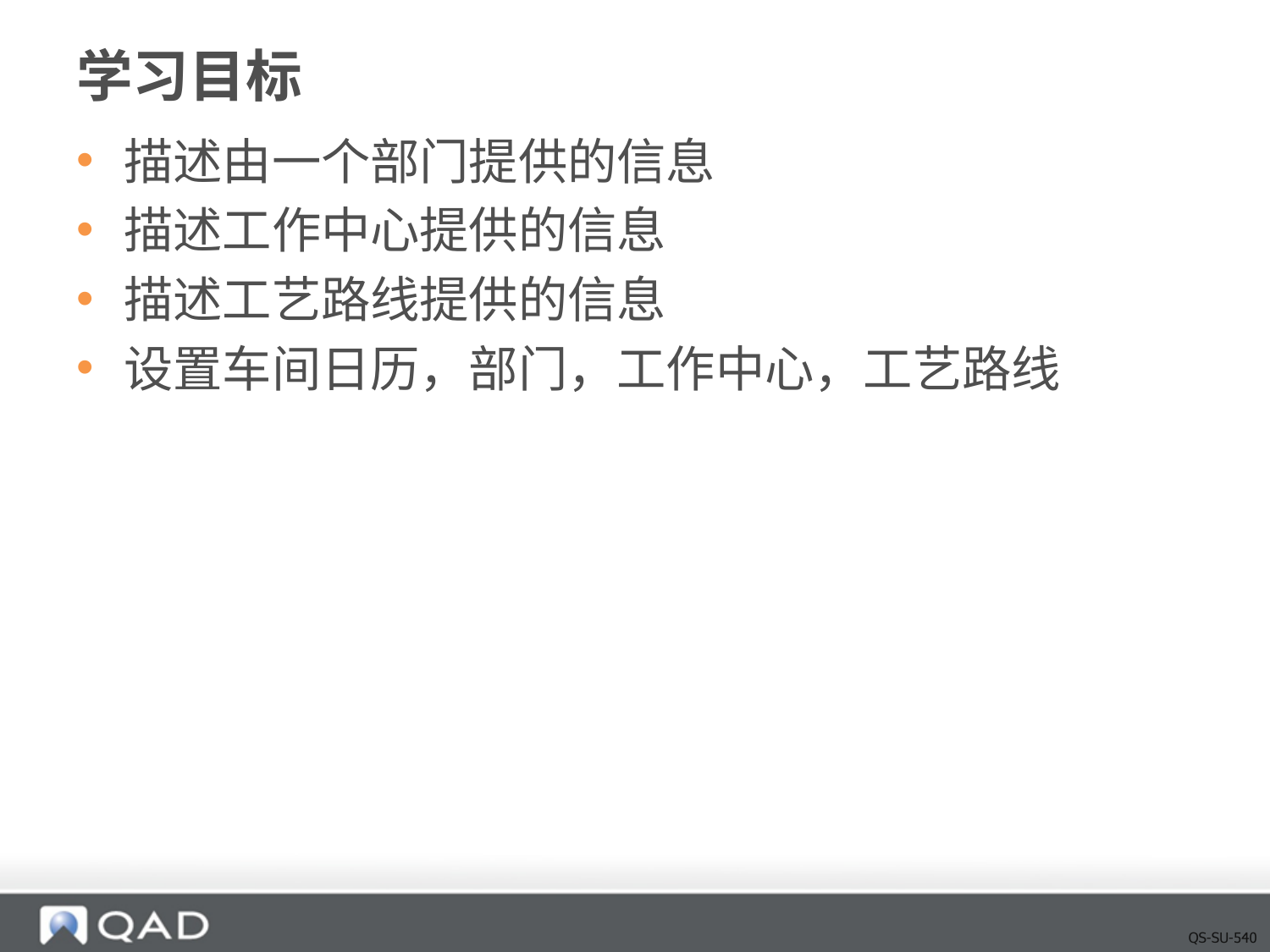

# 学习目标
描述由一个部门提供的信息
描述工作中心提供的信息
描述工艺路线提供的信息
设置车间日历，部门，工作中心，工艺路线
QS-SU-540